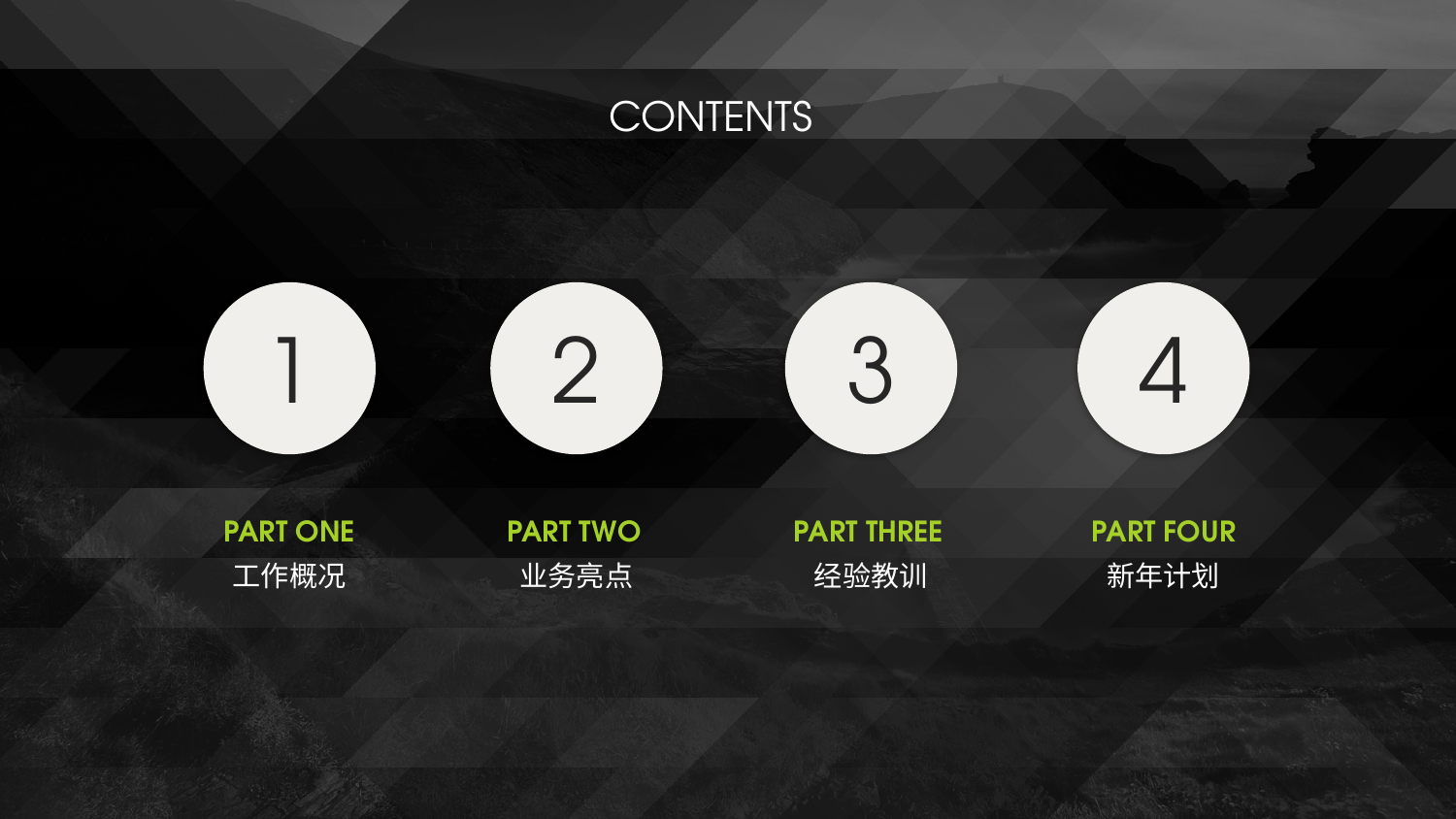

CONTENTS

1
2
3
4
PART ONE
PART TWO
PART THREE
PART FOUR
工作概况
业务亮点
经验教训
新年计划